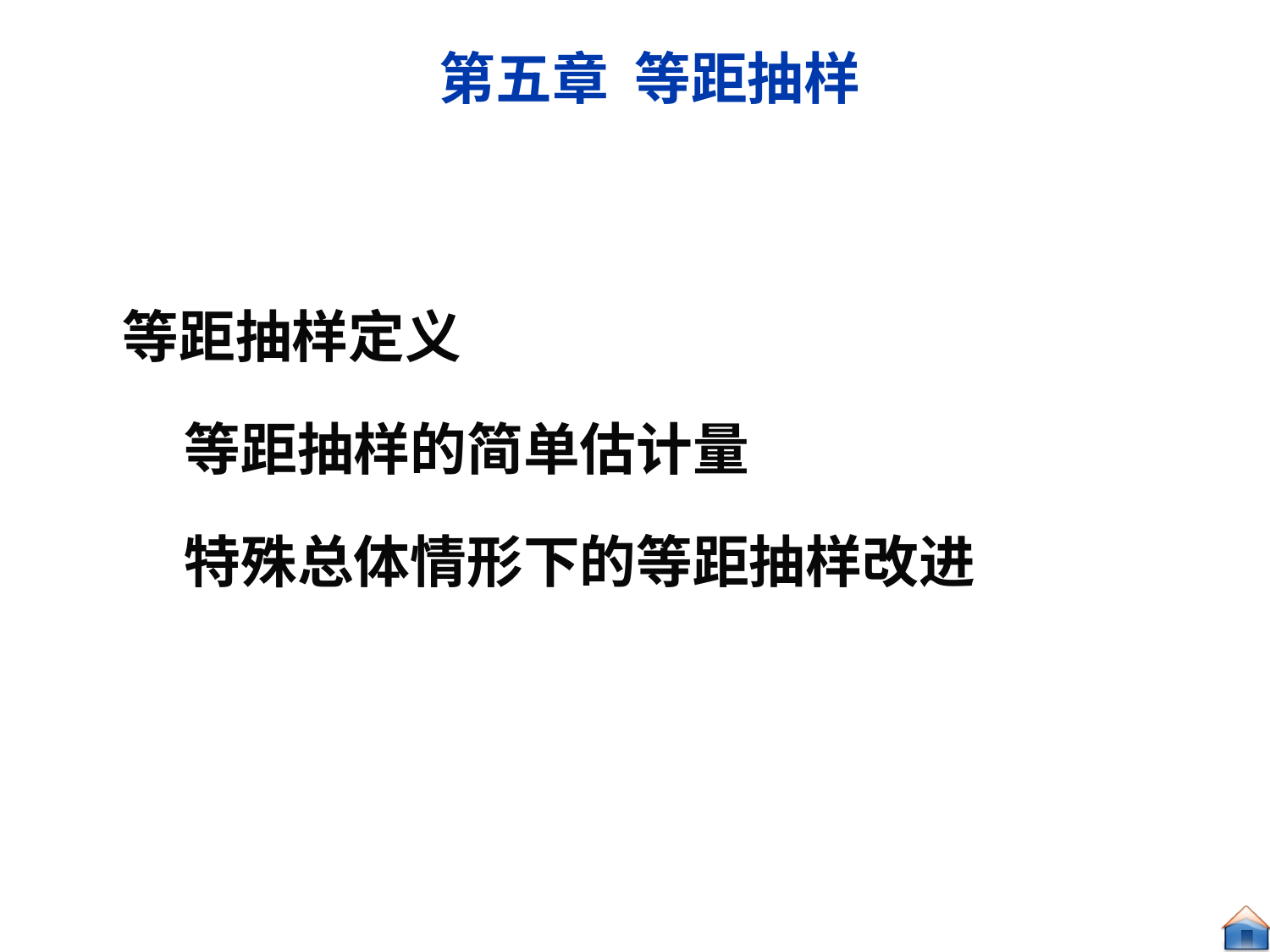

# 第五章  等距抽样

     等距抽样定义
         等距抽样的简单估计量
         特殊总体情形下的等距抽样改进